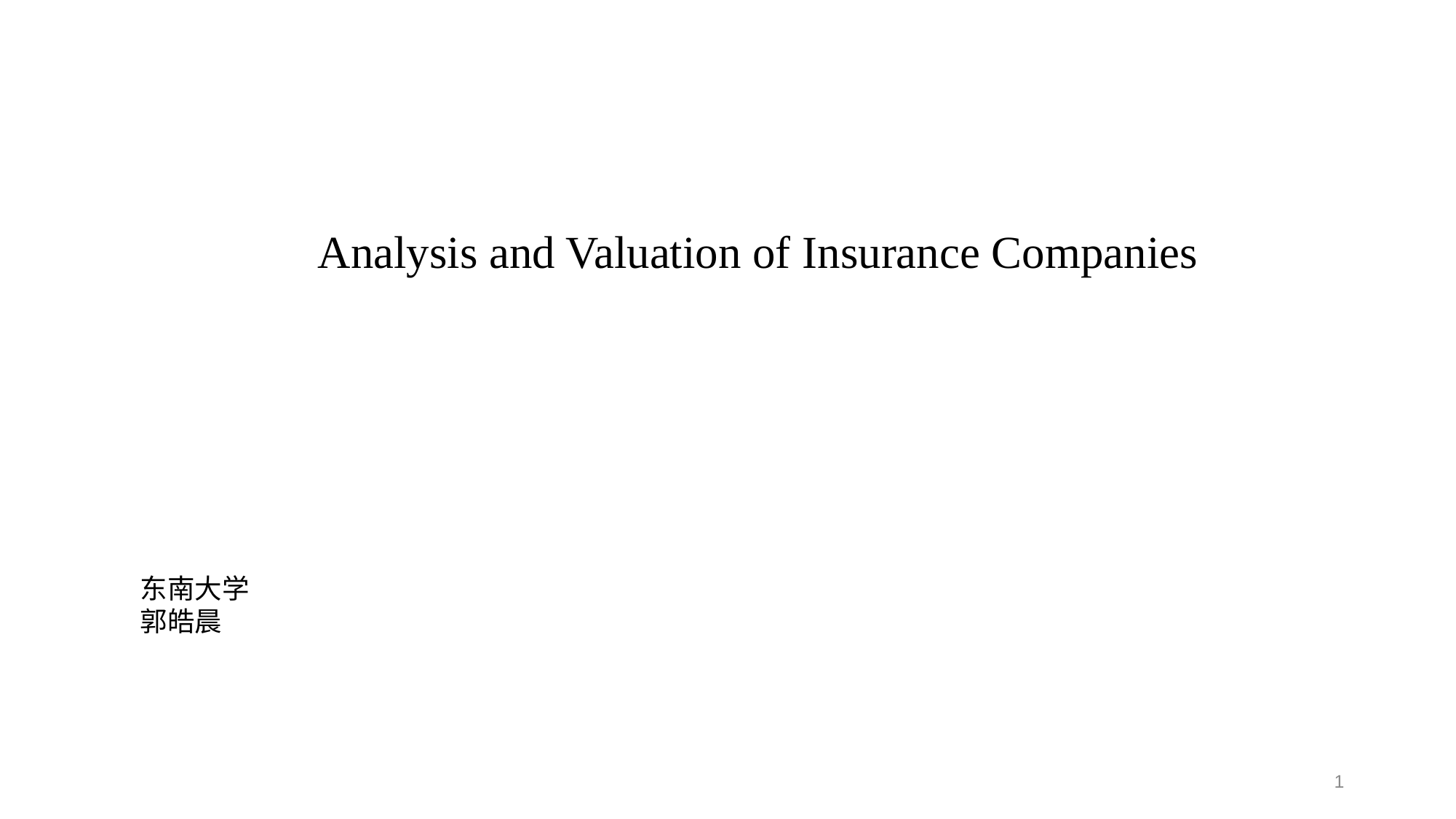

Analysis and Valuation of Insurance Companies
东南大学
郭皓晨
1